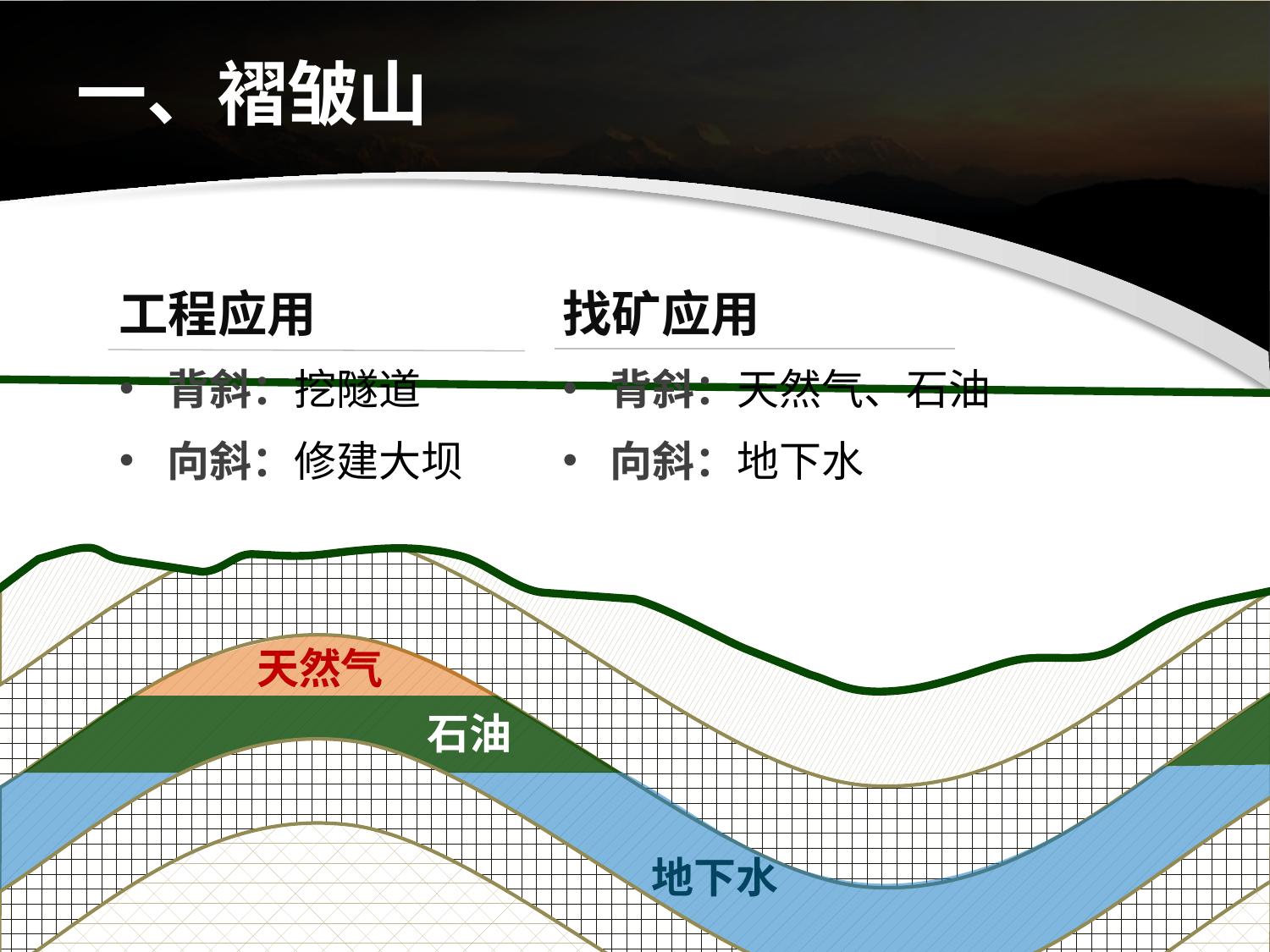

# 一、褶皱山
工程应用
背斜：挖隧道
向斜：修建大坝
找矿应用
背斜：天然气、石油
向斜：地下水

天然气

石油

地下水